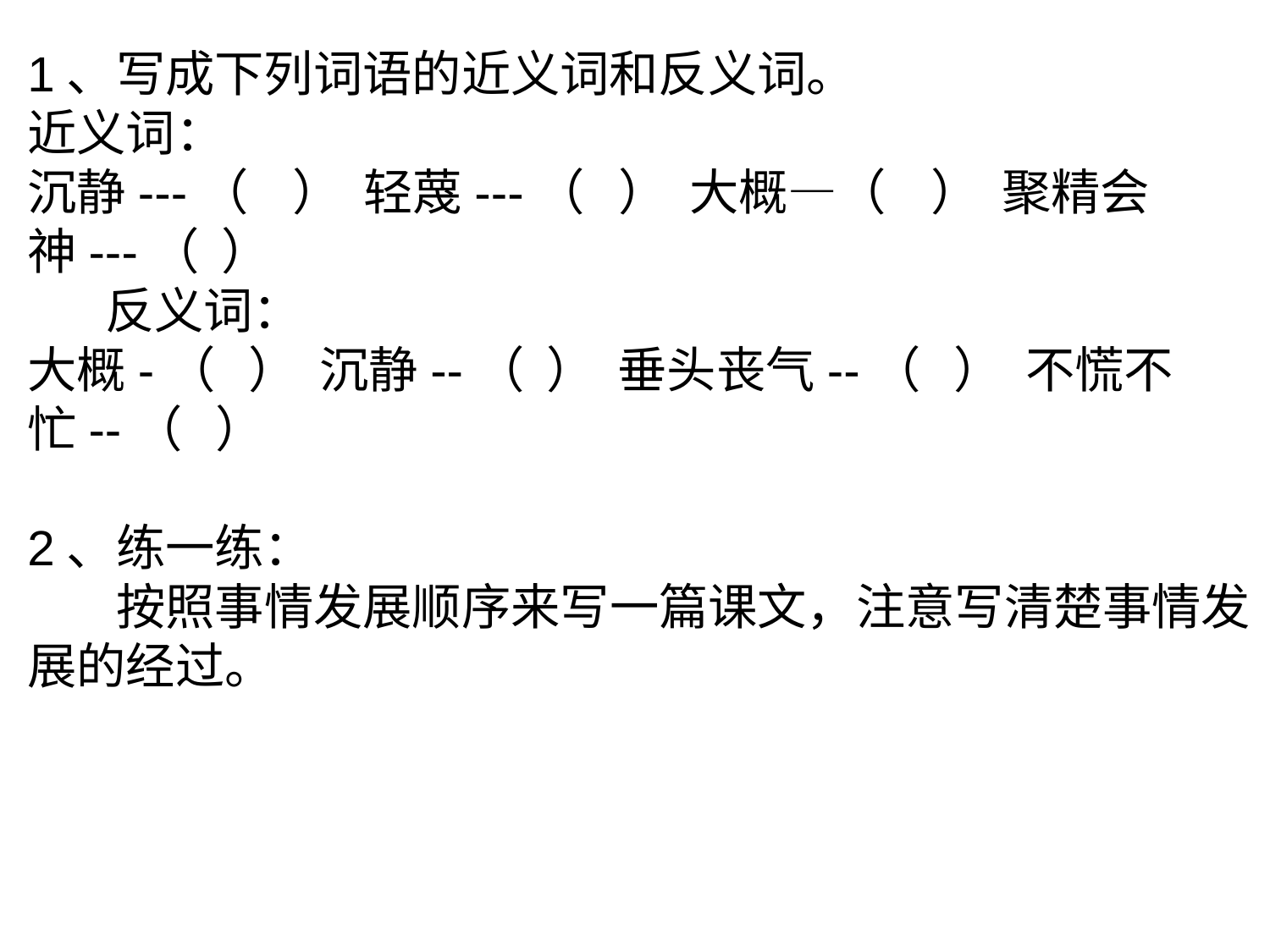

1、写成下列词语的近义词和反义词。
近义词：
沉静---（    ）  轻蔑---（   ）  大概—（    ）  聚精会神---（  ）
      反义词：
大概-（   ）  沉静--（  ）  垂头丧气--（   ）  不慌不忙--（   ）

2、练一练：
       按照事情发展顺序来写一篇课文，注意写清楚事情发展的经过。